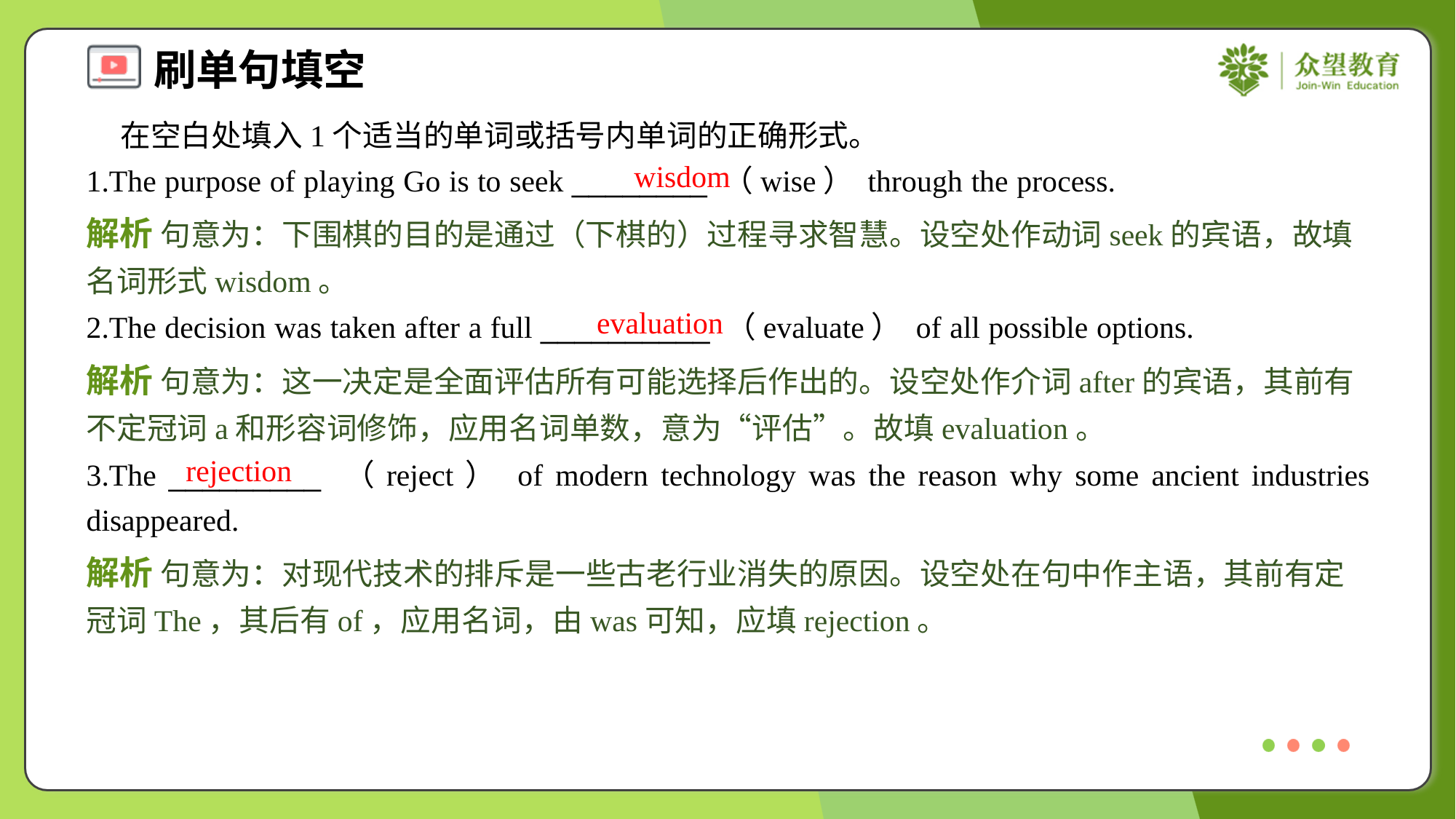

在空白处填入1个适当的单词或括号内单词的正确形式。
1.The purpose of playing Go is to seek ________ （wise） through the process.
wisdom
解析 句意为：下围棋的目的是通过（下棋的）过程寻求智慧。设空处作动词seek的宾语，故填名词形式wisdom。
evaluation
2.The decision was taken after a full __________ （evaluate） of all possible options.
解析 句意为：这一决定是全面评估所有可能选择后作出的。设空处作介词after的宾语，其前有不定冠词a和形容词修饰，应用名词单数，意为“评估”。故填evaluation。
rejection
3.The _________ （reject） of modern technology was the reason why some ancient industries disappeared.
解析 句意为：对现代技术的排斥是一些古老行业消失的原因。设空处在句中作主语，其前有定冠词The，其后有of，应用名词，由was可知，应填rejection。